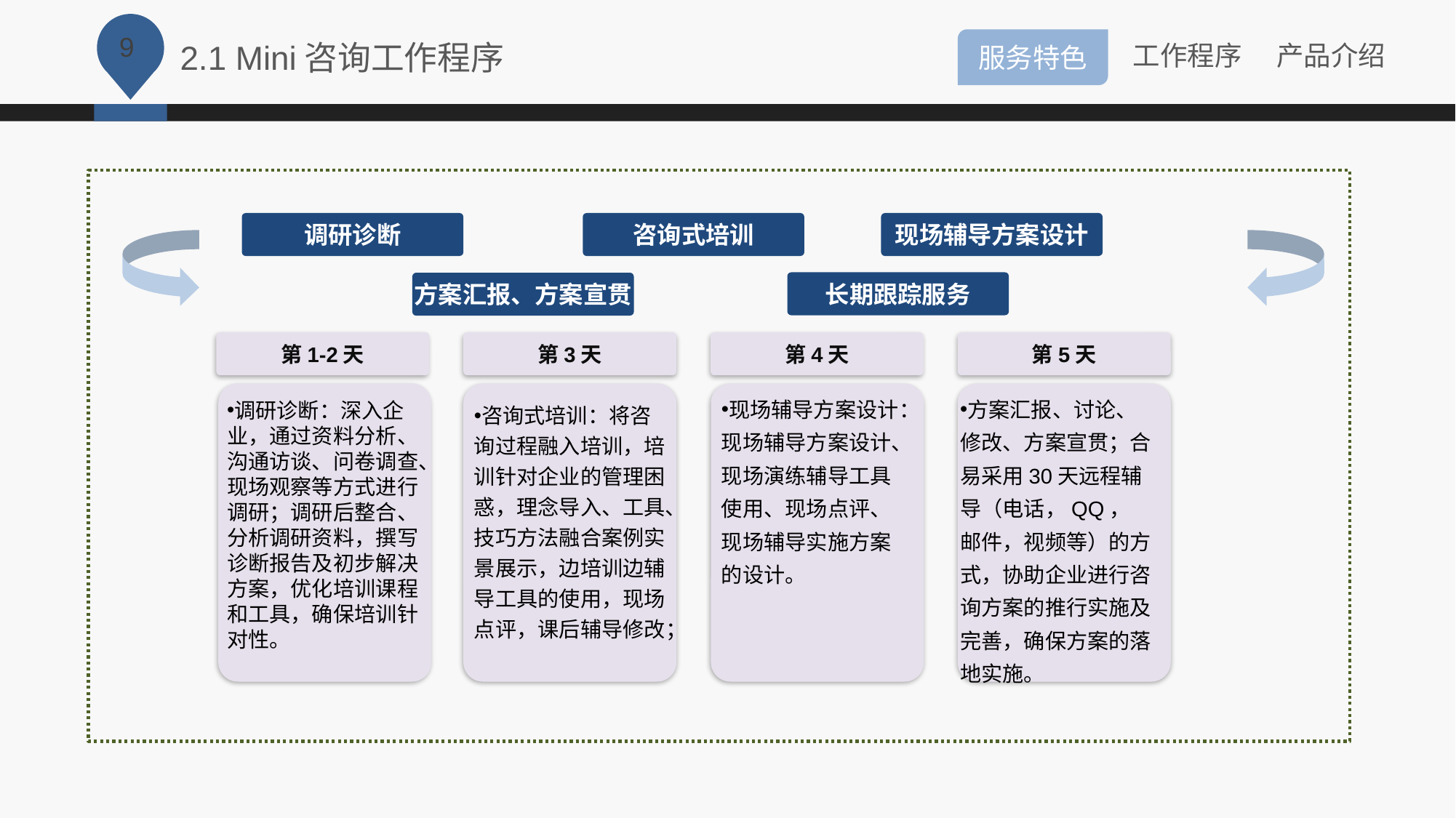

2.1 Mini咨询工作程序

调研诊断
咨询式培训
现场辅导方案设计

长期跟踪服务
方案汇报、方案宣贯
第1-2天
第3天
第4天
第5天

现场辅导方案设计：现场辅导方案设计、现场演练辅导工具使用、现场点评、现场辅导实施方案的设计。

方案汇报、讨论、修改、方案宣贯；合易采用30天远程辅导（电话，QQ，邮件，视频等）的方式，协助企业进行咨询方案的推行实施及完善，确保方案的落地实施。

调研诊断：深入企业，通过资料分析、沟通访谈、问卷调查、现场观察等方式进行调研；调研后整合、分析调研资料，撰写诊断报告及初步解决方案，优化培训课程和工具，确保培训针对性。
咨询式培训：将咨询过程融入培训，培训针对企业的管理困惑，理念导入、工具、技巧方法融合案例实景展示，边培训边辅导工具的使用，现场点评，课后辅导修改；